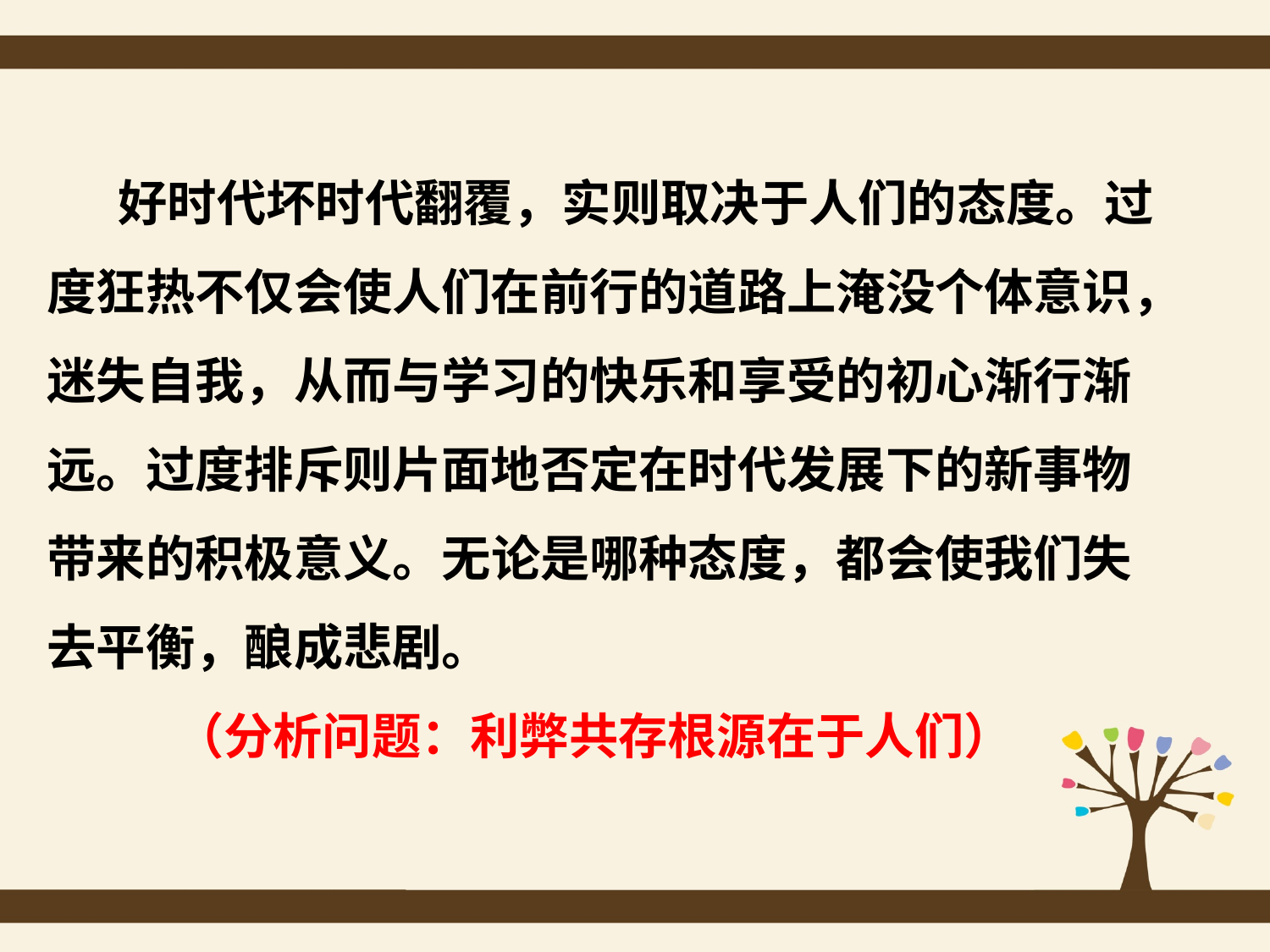

好时代坏时代翻覆，实则取决于人们的态度。过度狂热不仅会使人们在前行的道路上淹没个体意识，迷失自我，从而与学习的快乐和享受的初心渐行渐远。过度排斥则片面地否定在时代发展下的新事物带来的积极意义。无论是哪种态度，都会使我们失去平衡，酿成悲剧。
       （分析问题：利弊共存根源在于人们）